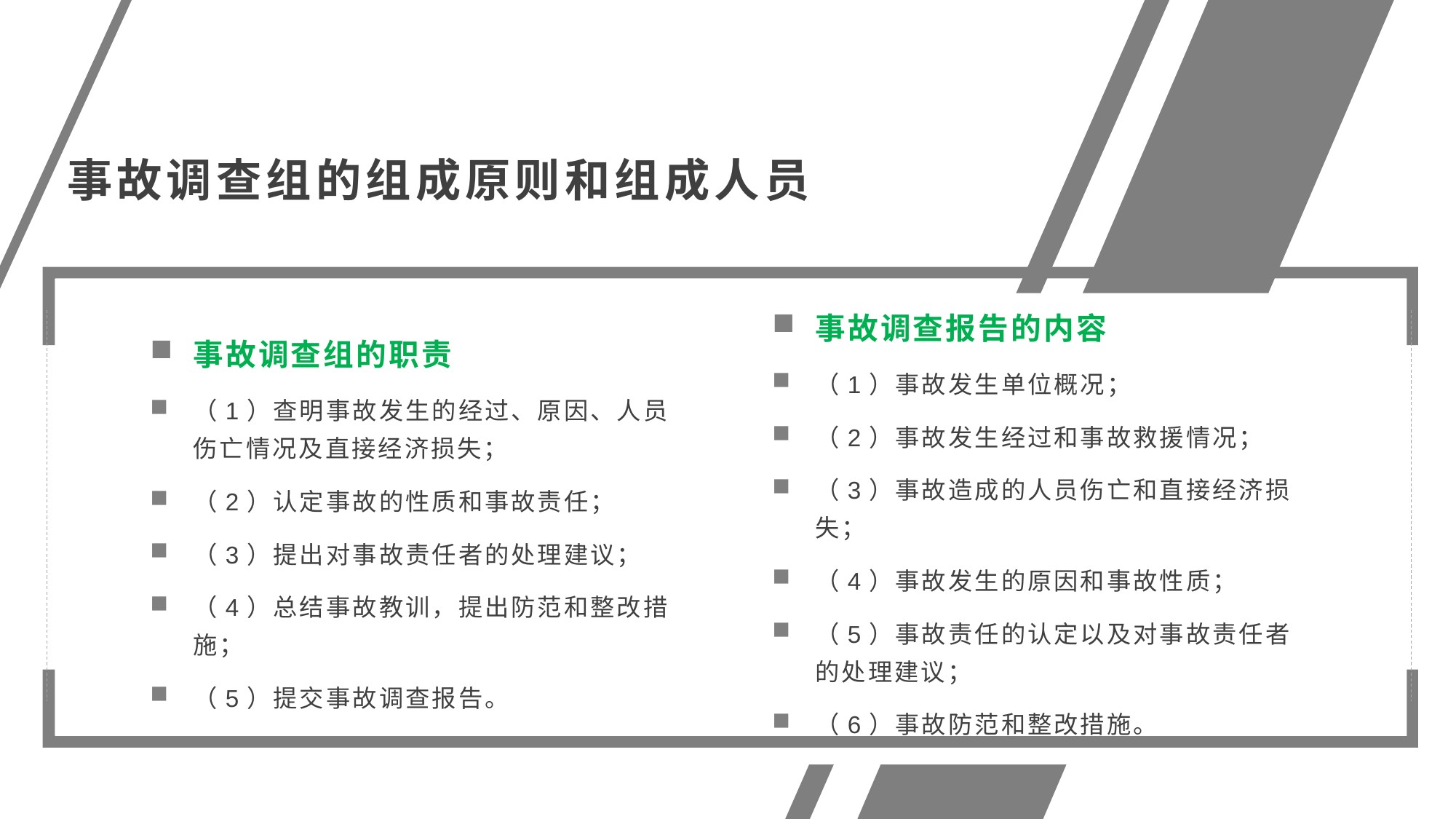

事故调查组的组成原则和组成人员

事故调查报告的内容
（1）事故发生单位概况；
（2）事故发生经过和事故救援情况；
（3）事故造成的人员伤亡和直接经济损失；
（4）事故发生的原因和事故性质；
（5）事故责任的认定以及对事故责任者的处理建议；
（6）事故防范和整改措施。
事故调查组的职责
（1）查明事故发生的经过、原因、人员伤亡情况及直接经济损失；
（2）认定事故的性质和事故责任；
（3）提出对事故责任者的处理建议；
（4）总结事故教训，提出防范和整改措施；
（5）提交事故调查报告。